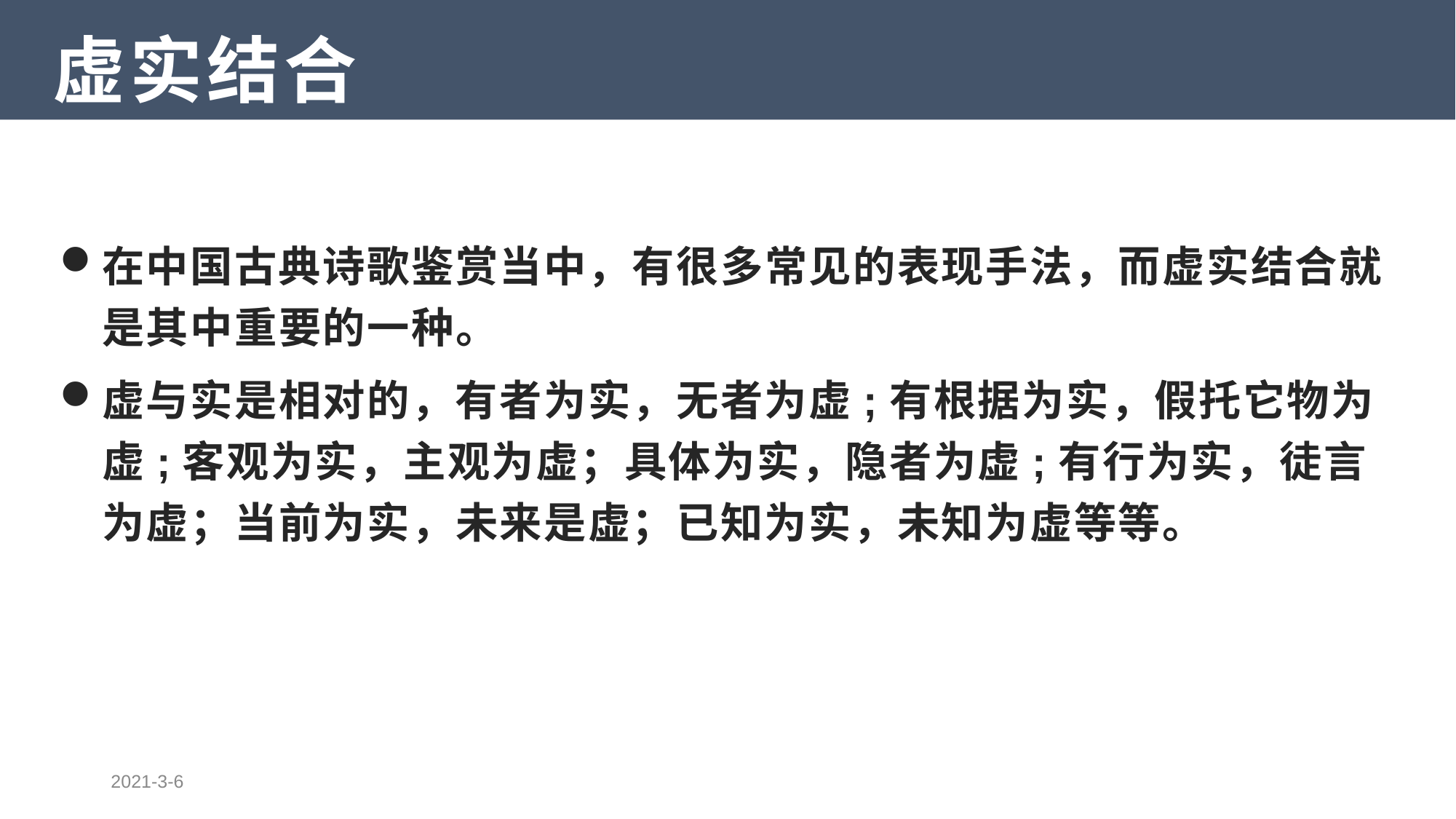

虚实结合
在中国古典诗歌鉴赏当中，有很多常见的表现手法，而虚实结合就是其中重要的一种。
虚与实是相对的，有者为实，无者为虚;有根据为实，假托它物为虚;客观为实，主观为虚；具体为实，隐者为虚;有行为实，徒言为虚；当前为实，未来是虚；已知为实，未知为虚等等。
2021-3-6